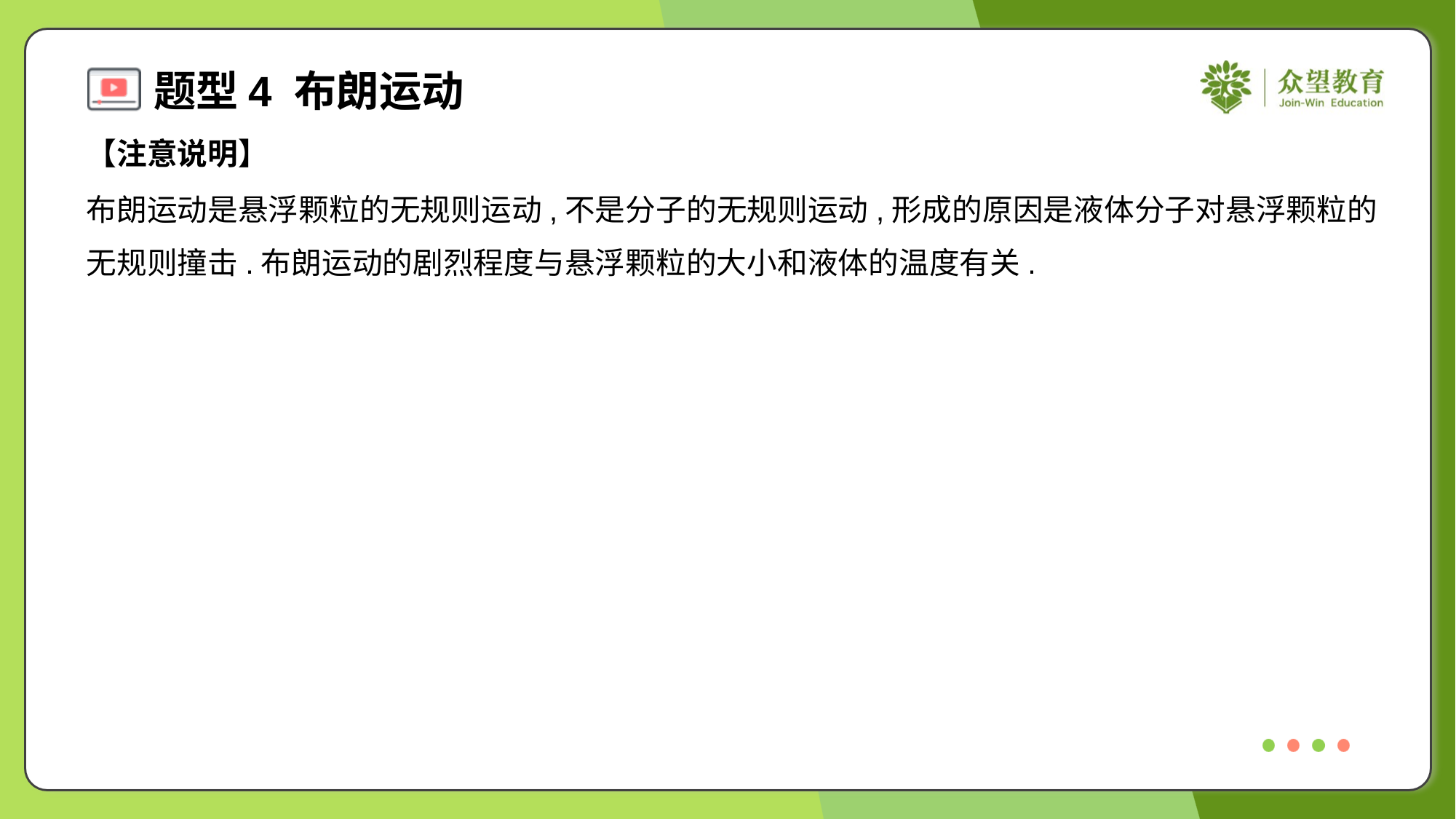

【注意说明】
布朗运动是悬浮颗粒的无规则运动,不是分子的无规则运动,形成的原因是液体分子对悬浮颗粒的
无规则撞击.布朗运动的剧烈程度与悬浮颗粒的大小和液体的温度有关.